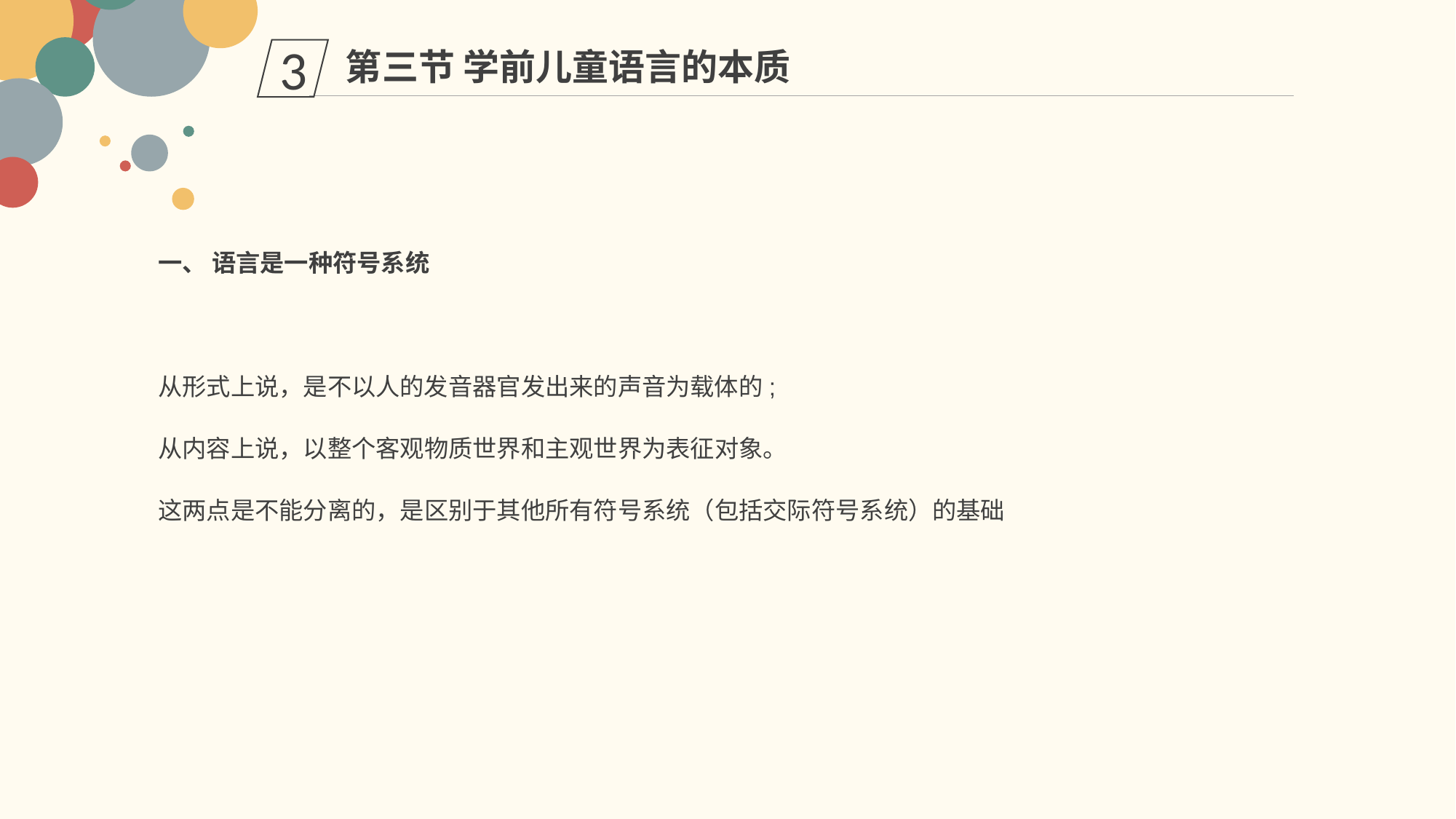

第三节 学前儿童语言的本质
3
一、 语言是一种符号系统

从形式上说，是不以人的发音器官发出来的声音为载体的;
从内容上说，以整个客观物质世界和主观世界为表征对象。
这两点是不能分离的，是区别于其他所有符号系统（包括交际符号系统）的基础